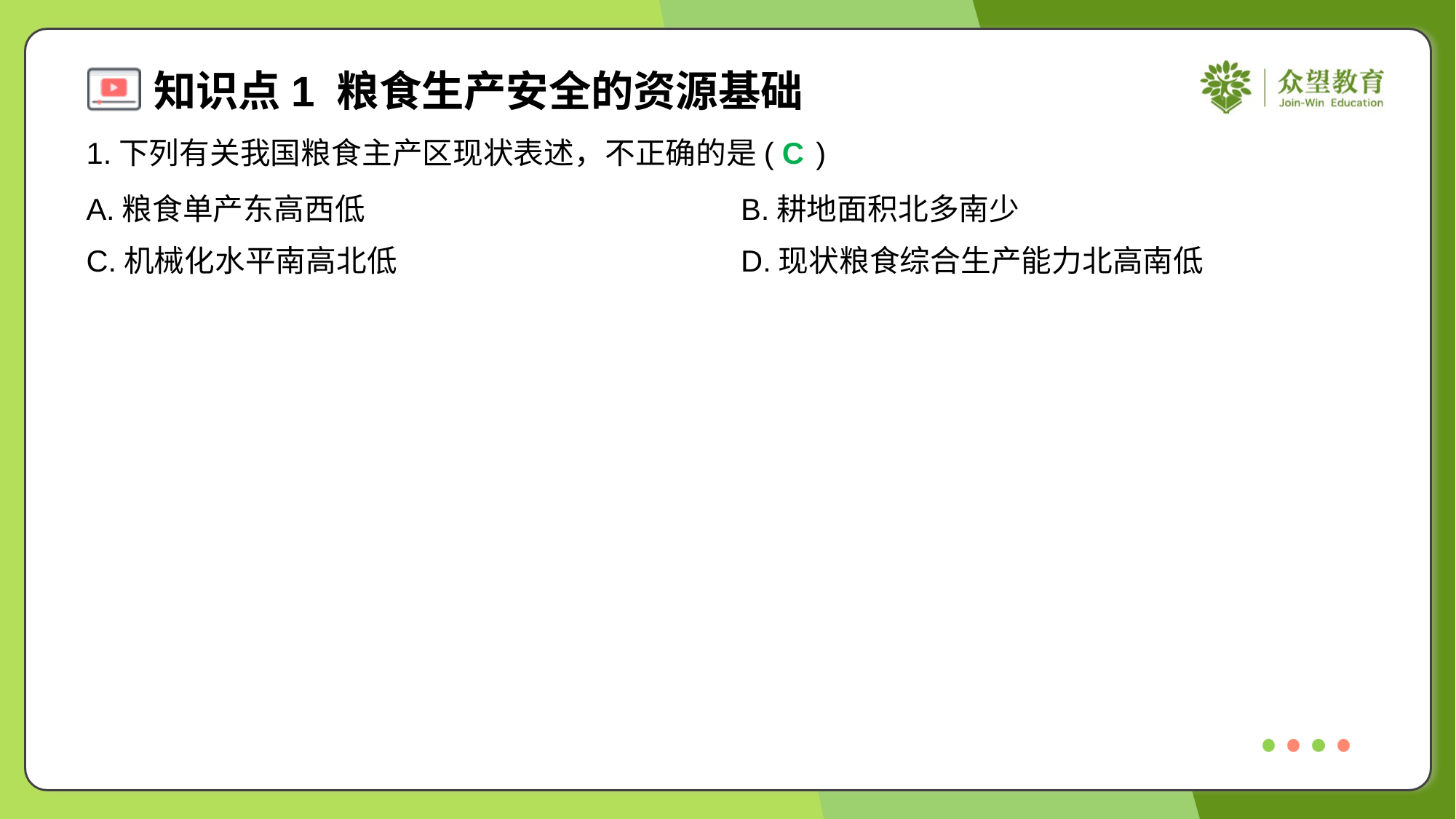

1.下列有关我国粮食主产区现状表述，不正确的是(     )
C
A.粮食单产东高西低	B.耕地面积北多南少
C.机械化水平南高北低	D.现状粮食综合生产能力北高南低